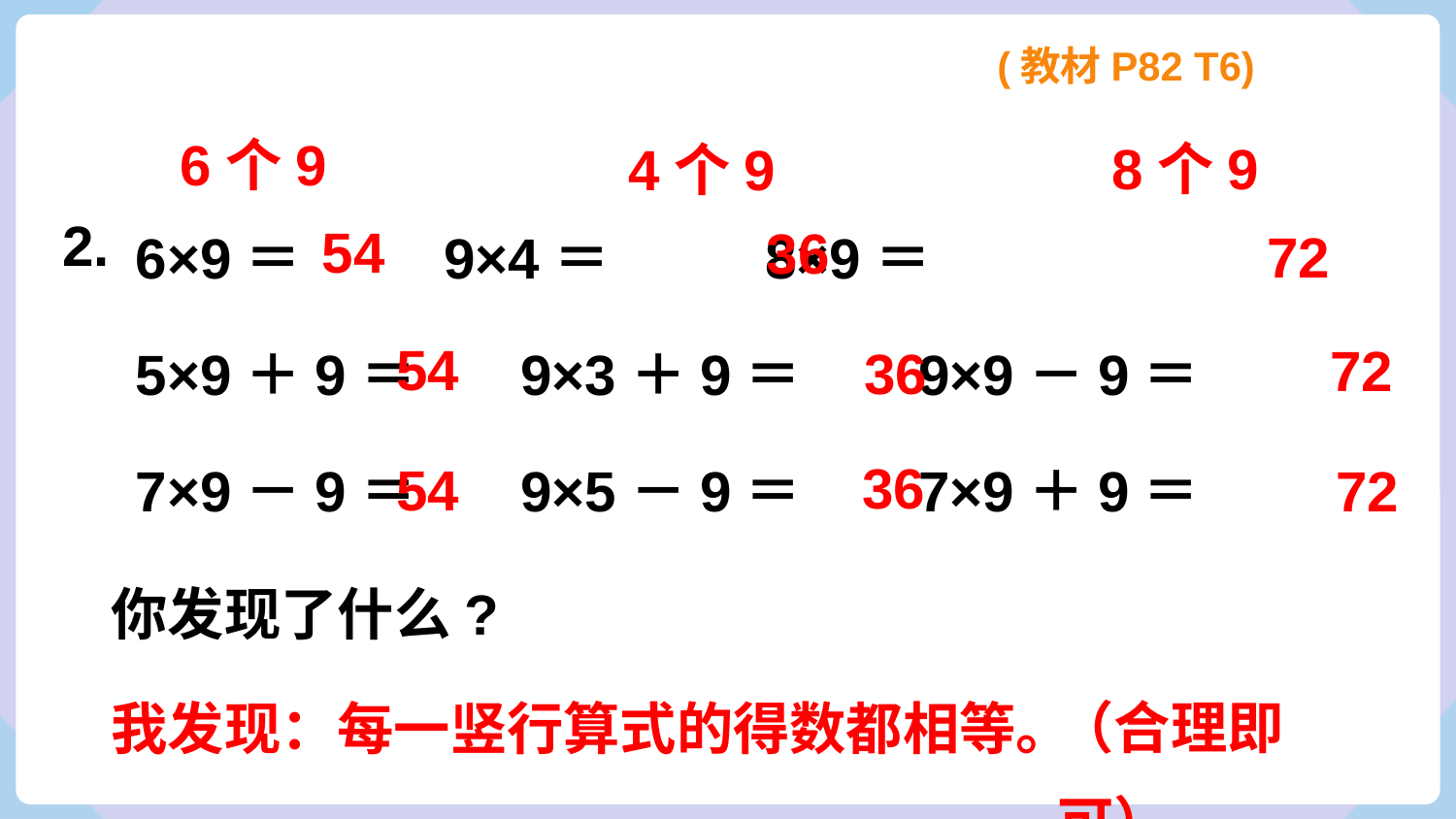

(教材P82 T6)
6个9
8个9
4个9
2.
54
36
72
6×9＝          9×4＝           8×9＝
5×9＋9＝       9×3＋9＝        9×9－9＝
7×9－9＝       9×5－9＝        7×9＋9＝
54
72
36
36
54
72
你发现了什么?
（合理即可）
我发现：每一竖行算式的得数都相等。